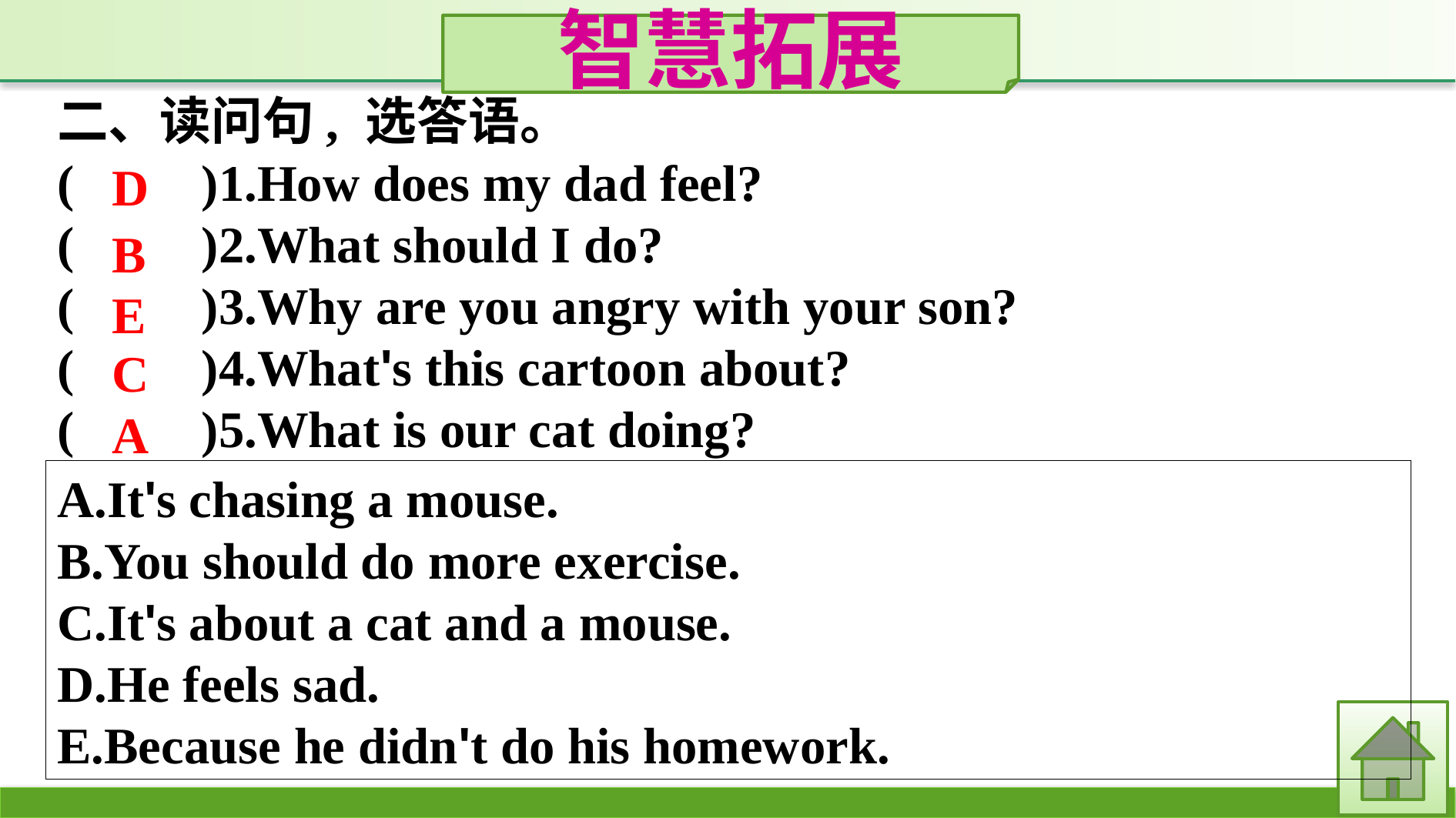

智慧拓展
二、读问句, 选答语。
(　　)1.How does my dad feel?
(　　)2.What should I do?
(　　)3.Why are you angry with your son?
(　　)4.What's this cartoon about?
(　　)5.What is our cat doing?
A.It's chasing a mouse.
B.You should do more exercise.
C.It's about a cat and a mouse.
D.He feels sad.
E.Because he didn't do his homework.
D
B
E
C
A